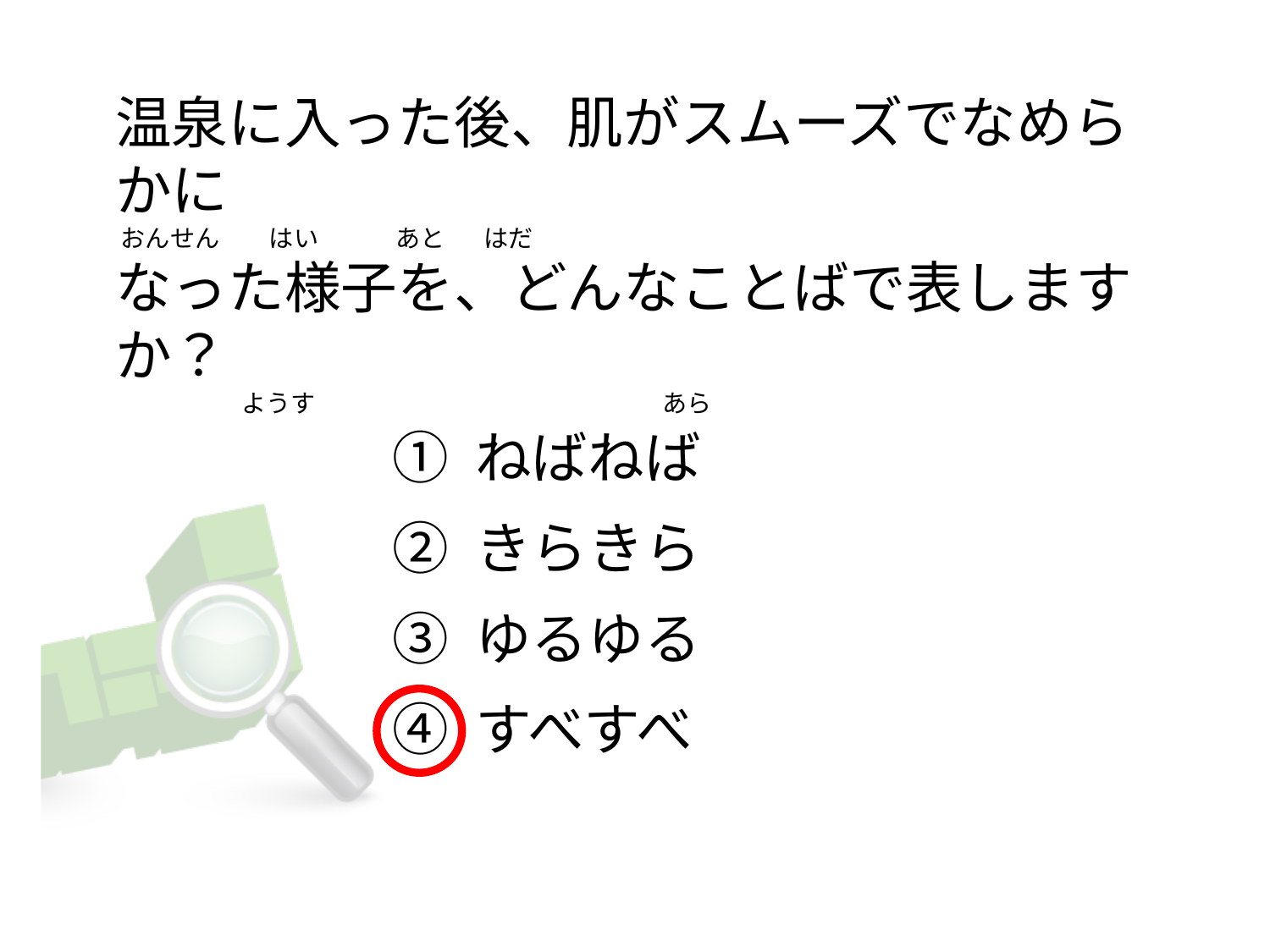

# 温泉に入った後、肌がスムーズでなめらかに  おんせん         はい              あと       はだ なった様子を、どんなことばで表しますか？                        ようす                                                               あら
① ねばねば
② きらきら
③ ゆるゆる
④ すべすべ